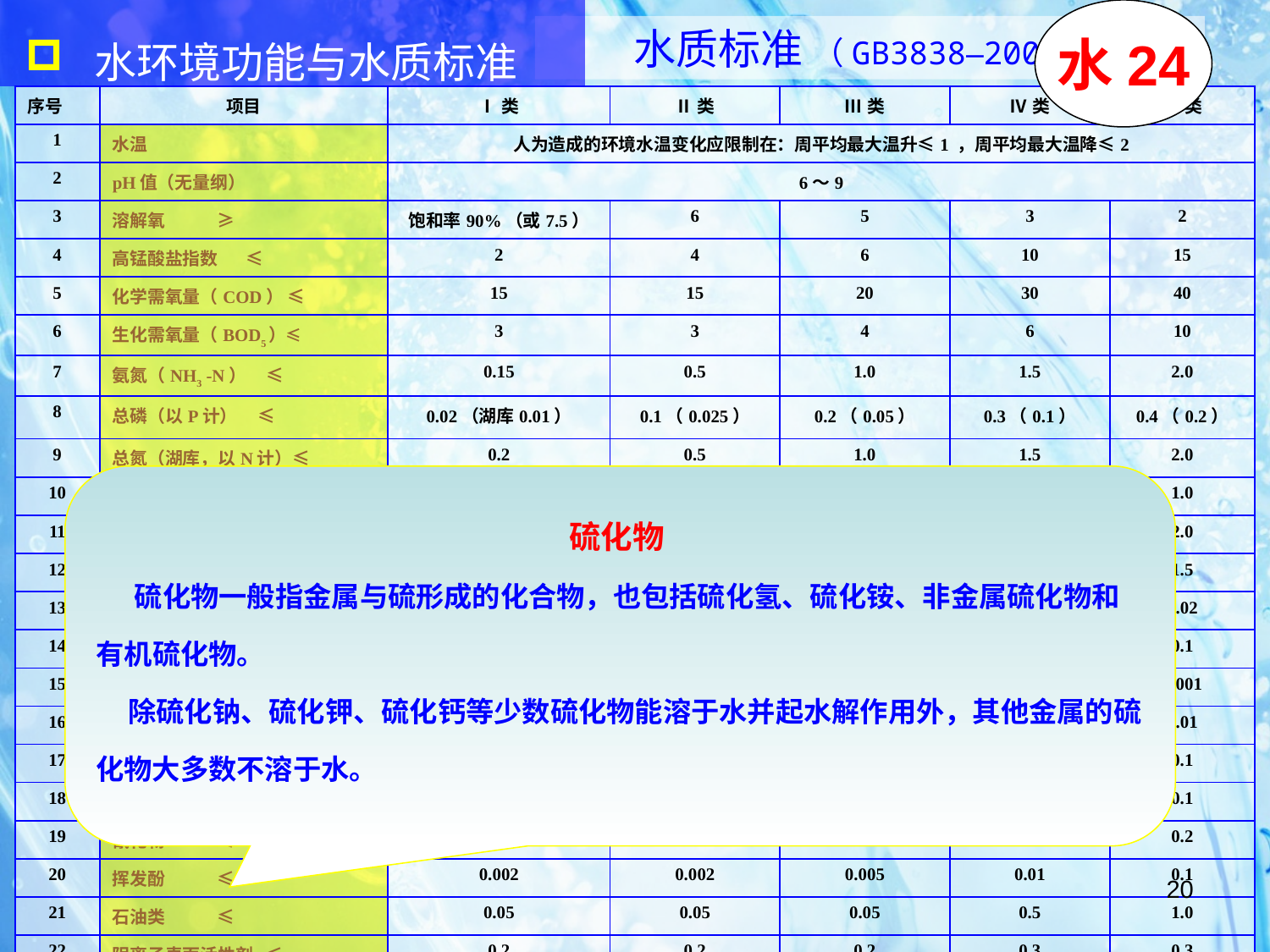

水环境功能与水质标准
水24
水质标准 （GB3838–2002）
| 序号 | 项目 | Ⅰ类 | Ⅱ类 | Ⅲ类 | Ⅳ类 | Ⅴ类 |
| --- | --- | --- | --- | --- | --- | --- |
| 1 | 水温 | 人为造成的环境水温变化应限制在：周平均最大温升≤1 ，周平均最大温降≤2 |  |  |  |  |
| 2 | pH值（无量纲） | 6～9 |  |  |  |  |
| 3 | 溶解氧 ≥ | 饱和率90%（或7.5） | 6 | 5 | 3 | 2 |
| 4 | 高锰酸盐指数 ≤ | 2 | 4 | 6 | 10 | 15 |
| 5 | 化学需氧量（COD） ≤ | 15 | 15 | 20 | 30 | 40 |
| 6 | 生化需氧量（BOD5）≤ | 3 | 3 | 4 | 6 | 10 |
| 7 | 氨氮（NH3 -N） ≤ | 0.15 | 0.5 | 1.0 | 1.5 | 2.0 |
| 8 | 总磷（以P计） ≤ | 0.02（湖库0.01） | 0.1（0.025） | 0.2（0.05） | 0.3（0.1） | 0.4（0.2） |
| 9 | 总氮（湖库，以N计）≤ | 0.2 | 0.5 | 1.0 | 1.5 | 2.0 |
| 10 | 铜 ≤ | 0.01 | 1.0 | 1.0 | 1.0 | 1.0 |
| 11 | 锌 ≤ | 0.05 | 1.0 | 1.0 | 2.0 | 2.0 |
| 12 | 氟化物（以F-计） ≤ | 1.0 | 1.0 | 1.0 | 1.5 | 1.5 |
| 13 | 硒 ≤ | 0.01 | 0.01 | 0.01 | 0.02 | 0.02 |
| 14 | 砷 ≤ | 0.05 | 0.05 | 0.05 | 0.1 | 0.1 |
| 15 | 汞 ≤ | 0.00005 | 0.00005 | 0.0001 | 0.001 | 0.001 |
| 16 | 镉 ≤ | 0.001 | 0.005 | 0.005 | 0.005 | 0.01 |
| 17 | 铬（六价） ≤ | 0.01 | 0.01 | 0.05 | 0.05 | 0.1 |
| 18 | 铅 ≤ | 0.01 | 0.01 | 0.05 | 0.05 | 0.1 |
| 19 | 氰化物 ≤ | 0.005 | 0.05 | 0.2 | 0.2 | 0.2 |
| 20 | 挥发酚 ≤ | 0.002 | 0.002 | 0.005 | 0.01 | 0.1 |
| 21 | 石油类 ≤ | 0.05 | 0.05 | 0.05 | 0.5 | 1.0 |
| 22 | 阴离子表面活性剂 ≤ | 0.2 | 0.2 | 0.2 | 0.3 | 0.3 |
| 23 | 硫化物 ≤ | 0.05 | 0.1 | 0.2 | 0.5 | 1.0 |
| 24 | 粪大肠菌群（个/L） ≤ | 200 | 2000 | 10000 | 20000 | 40000 |
硫化物
     硫化物一般指金属与硫形成的化合物，也包括硫化氢、硫化铵、非金属硫化物和有机硫化物。
    除硫化钠、硫化钾、硫化钙等少数硫化物能溶于水并起水解作用外，其他金属的硫化物大多数不溶于水。
20